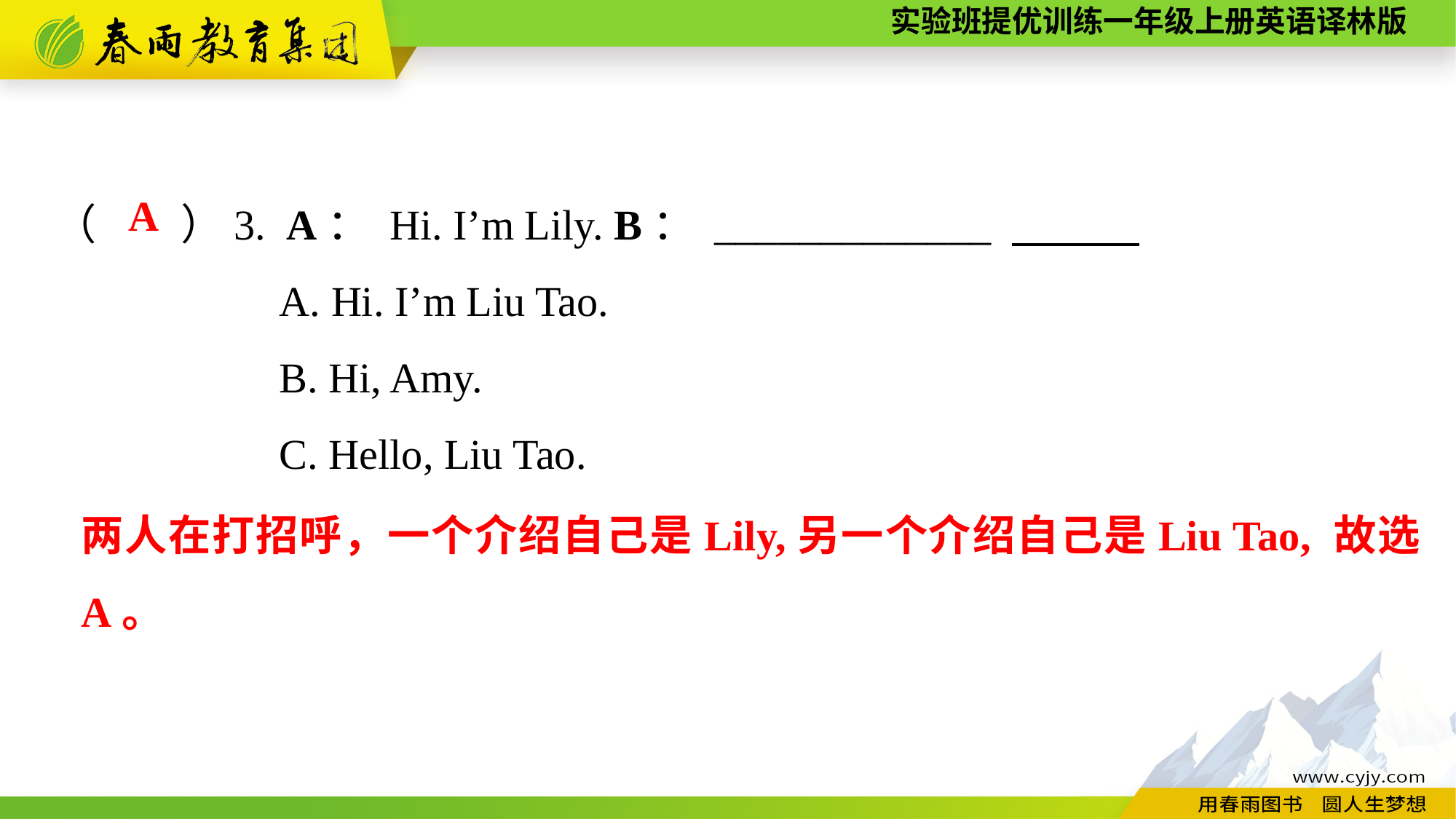

（　　）3.  A： Hi. I’m Lily. B： _____________
A. Hi. I’m Liu Tao.
B. Hi, Amy.
C. Hello, Liu Tao.
A
两人在打招呼，一个介绍自己是Lily,另一个介绍自己是Liu Tao, 故选A。